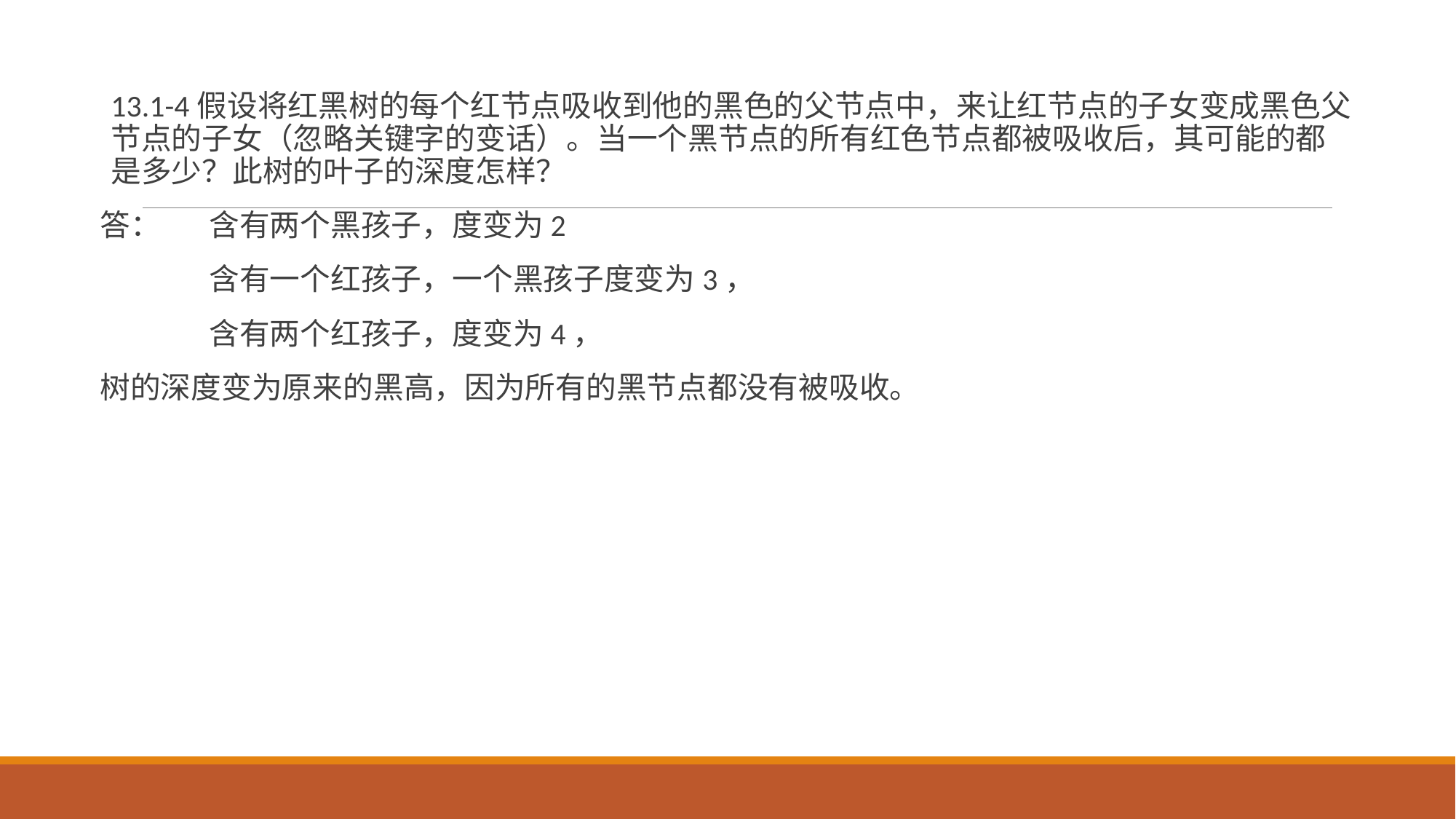

13.1-4假设将红黑树的每个红节点吸收到他的黑色的父节点中，来让红节点的子女变成黑色父节点的子女（忽略关键字的变话）。当一个黑节点的所有红色节点都被吸收后，其可能的都是多少？此树的叶子的深度怎样？
答：	含有两个黑孩子，度变为2
	含有一个红孩子，一个黑孩子度变为3，
	含有两个红孩子，度变为4，
树的深度变为原来的黑高，因为所有的黑节点都没有被吸收。